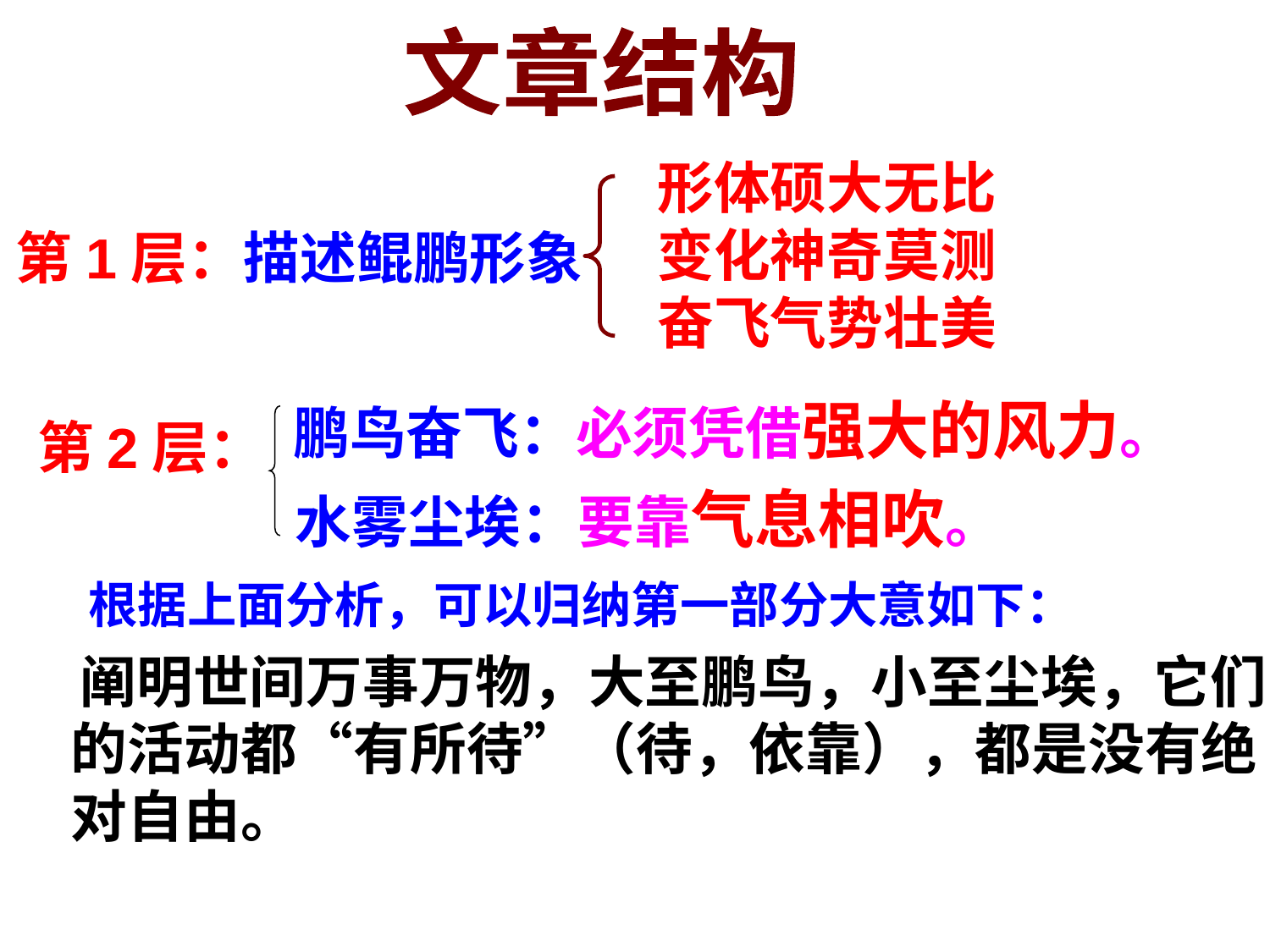

文章结构
形体硕大无比
变化神奇莫测
奋飞气势壮美

第1层：描述鲲鹏形象
                       鹏鸟奋飞：必须凭借强大的风力。
                    水雾尘埃：要靠气息相吹。
    根据上面分析，可以归纳第一部分大意如下：
    阐明世间万事万物，大至鹏鸟，小至尘埃，它们的活动都“有所待”（待，依靠），都是没有绝对自由。
第2层：